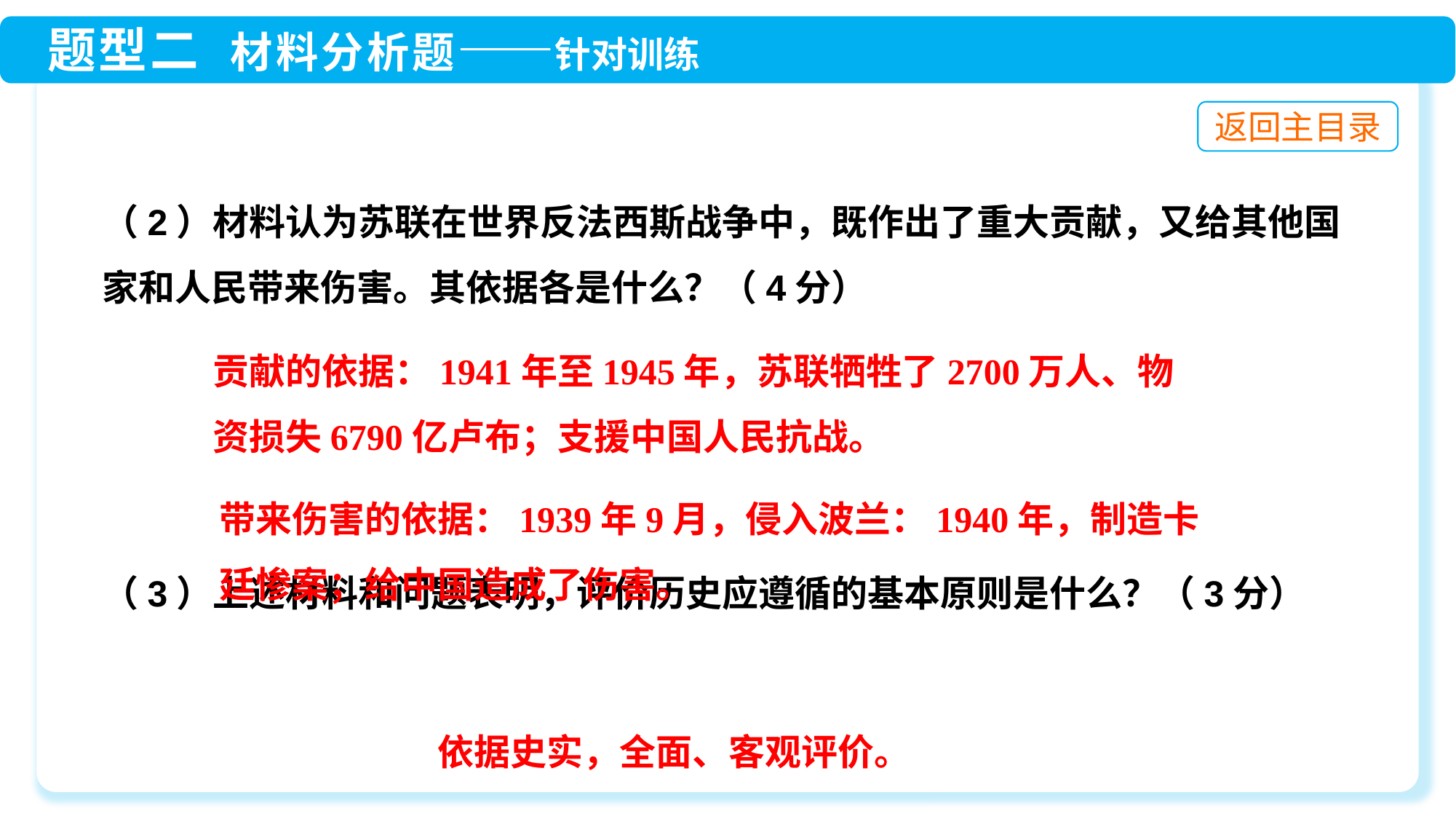

（2）材料认为苏联在世界反法西斯战争中，既作出了重大贡献，又给其他国家和人民带来伤害。其依据各是什么？（4分）

（3）上述材料和问题表明，评价历史应遵循的基本原则是什么？（3分）
贡献的依据：1941年至1945年，苏联牺牲了2700万人、物资损失6790亿卢布；支援中国人民抗战。
带来伤害的依据：1939年9月，侵入波兰：1940年，制造卡廷惨案；给中国造成了伤害。
依据史实，全面、客观评价。